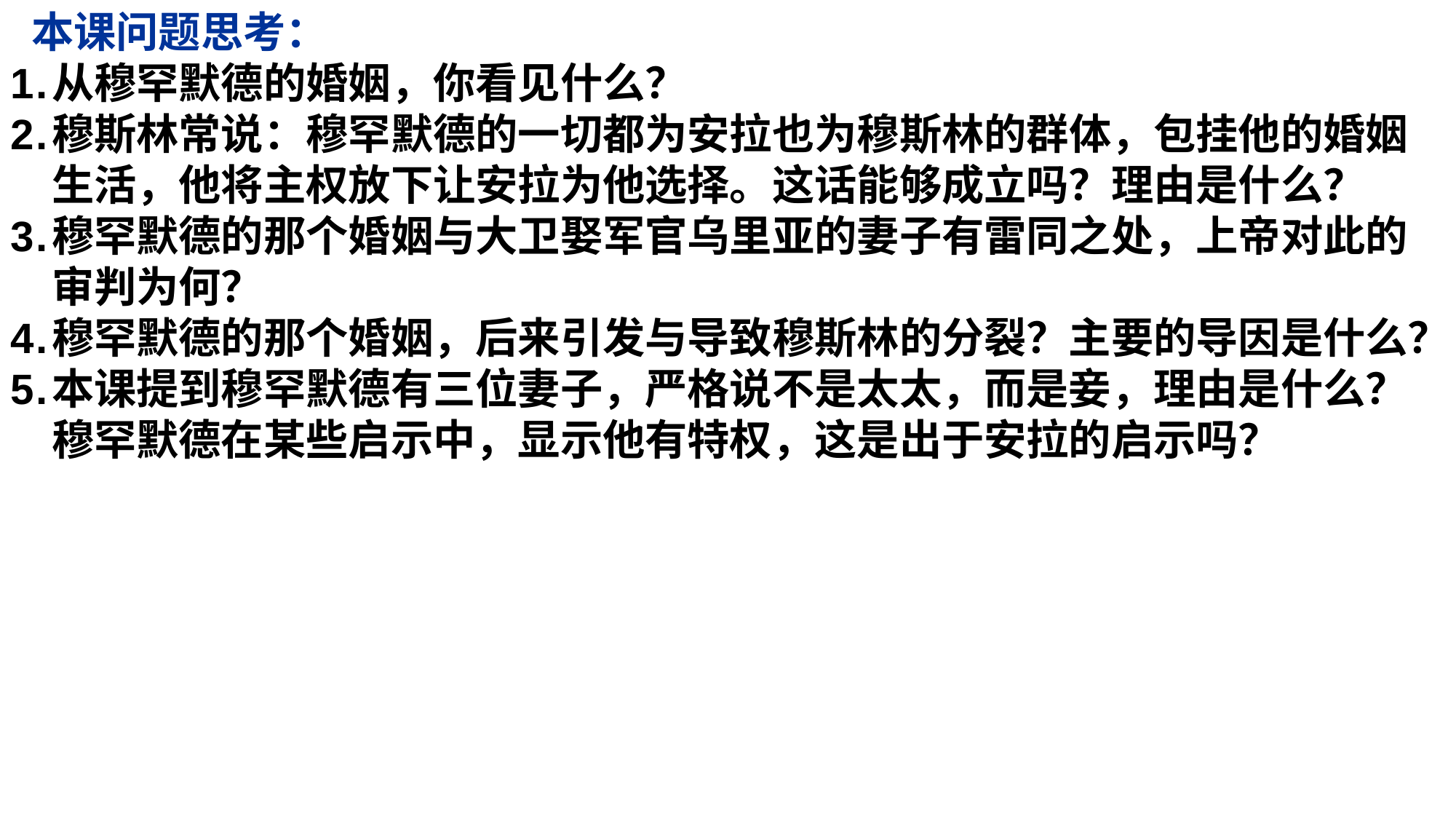

本课问题思考：
从穆罕默德的婚姻，你看见什么？
穆斯林常说：穆罕默德的一切都为安拉也为穆斯林的群体，包挂他的婚姻生活，他将主权放下让安拉为他选择。这话能够成立吗？理由是什么？
穆罕默德的那个婚姻与大卫娶军官乌里亚的妻子有雷同之处，上帝对此的审判为何？
穆罕默德的那个婚姻，后来引发与导致穆斯林的分裂？主要的导因是什么？
本课提到穆罕默德有三位妻子，严格说不是太太，而是妾，理由是什么？穆罕默德在某些启示中，显示他有特权，这是出于安拉的启示吗？